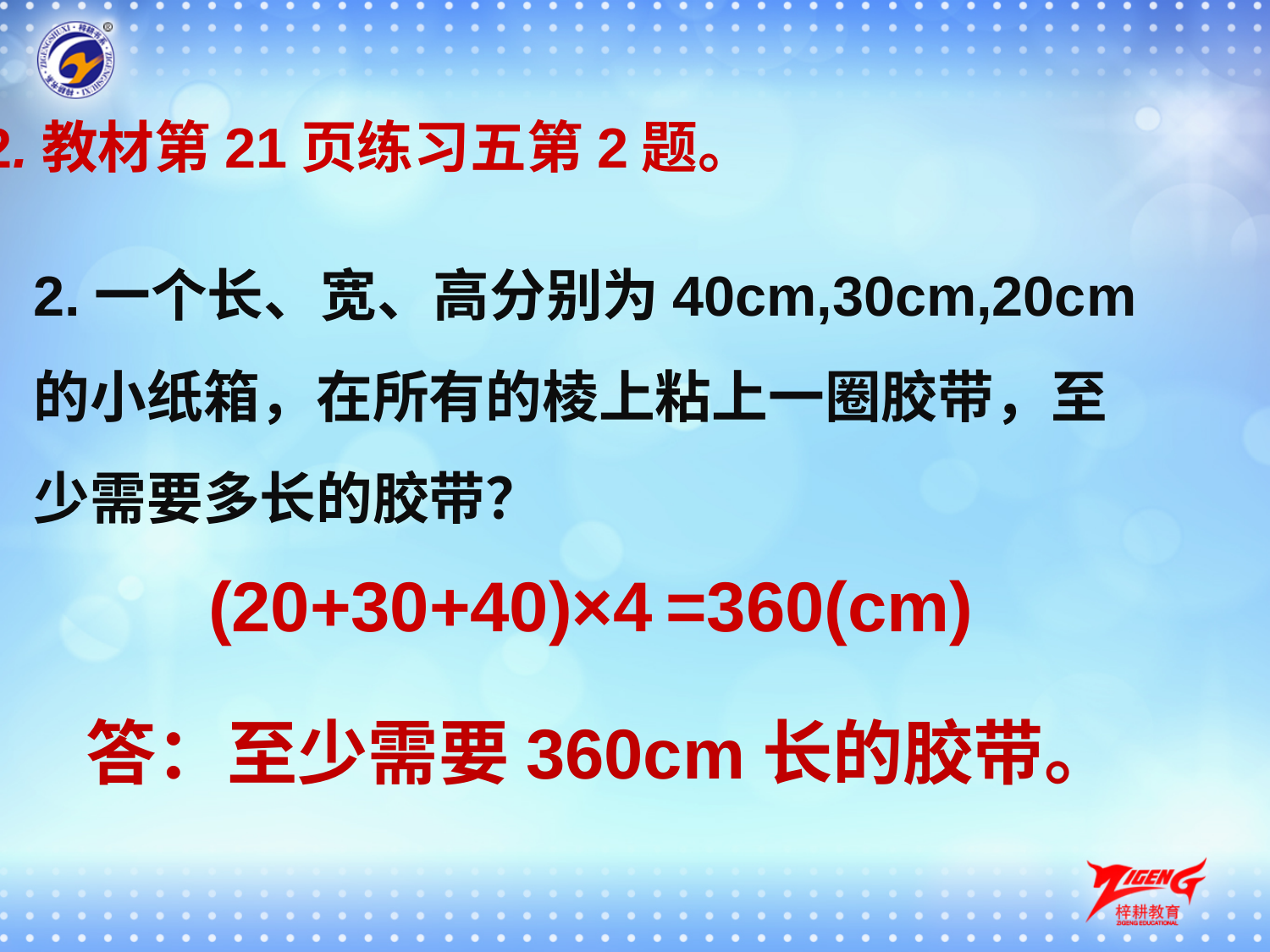

2.教材第21页练习五第2题。
2.一个长、宽、高分别为40cm,30cm,20cm的小纸箱，在所有的棱上粘上一圈胶带，至少需要多长的胶带？
=360(cm)
(20+30+40)×4
答：至少需要360cm长的胶带。